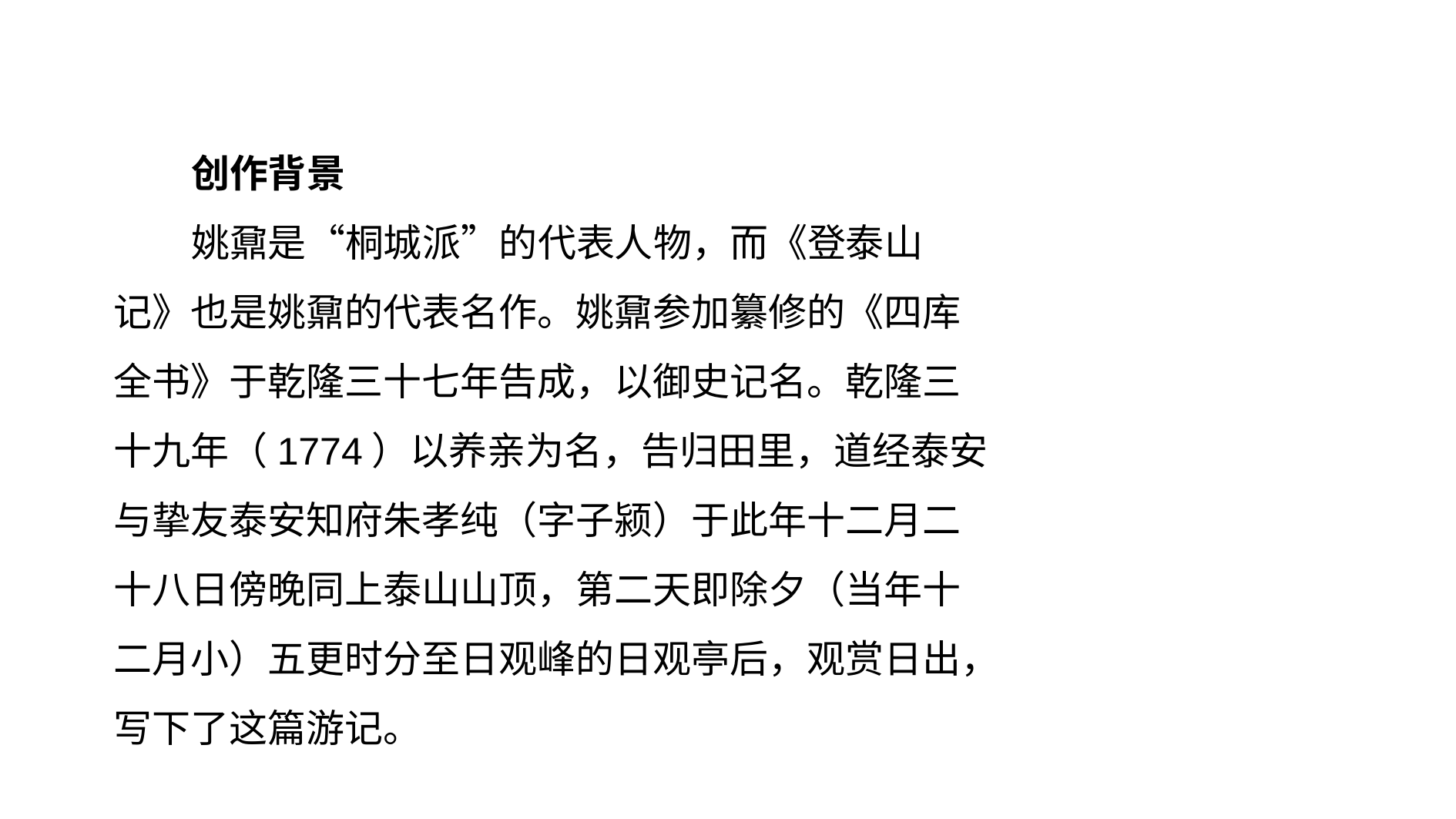

创作背景
姚鼐是“桐城派”的代表人物，而《登泰山记》也是姚鼐的代表名作。姚鼐参加纂修的《四库全书》于乾隆三十七年告成，以御史记名。乾隆三十九年（1774）以养亲为名，告归田里，道经泰安与挚友泰安知府朱孝纯（字子颍）于此年十二月二十八日傍晚同上泰山山顶，第二天即除夕（当年十二月小）五更时分至日观峰的日观亭后，观赏日出，写下了这篇游记。